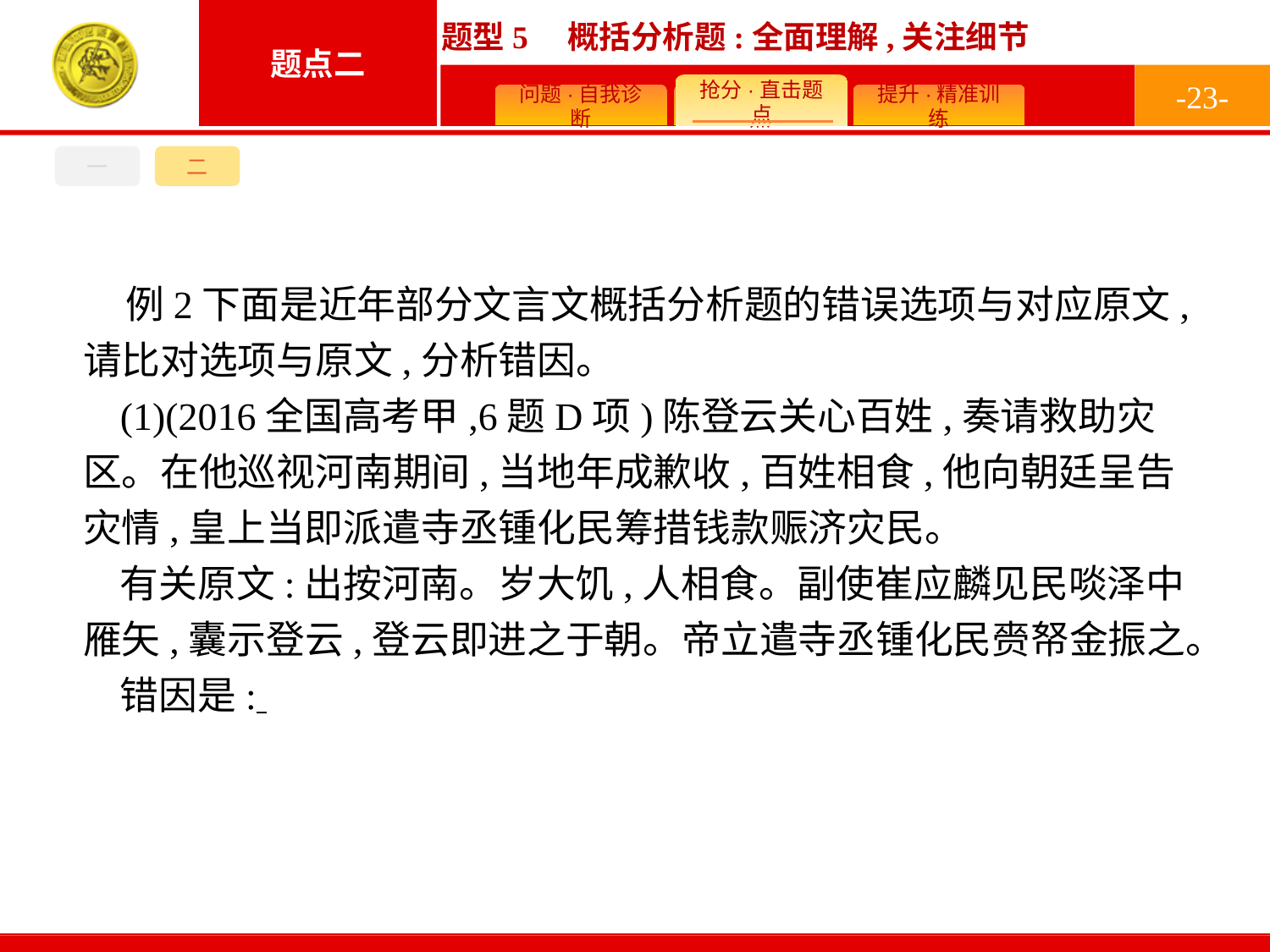

-23-
一
二
例2下面是近年部分文言文概括分析题的错误选项与对应原文,请比对选项与原文,分析错因。
(1)(2016全国高考甲,6题D项)陈登云关心百姓,奏请救助灾区。在他巡视河南期间,当地年成歉收,百姓相食,他向朝廷呈告灾情,皇上当即派遣寺丞锺化民筹措钱款赈济灾民。
有关原文:出按河南。岁大饥,人相食。副使崔应麟见民啖泽中雁矢,囊示登云,登云即进之于朝。帝立遣寺丞锺化民赍帑金振之。
错因是: